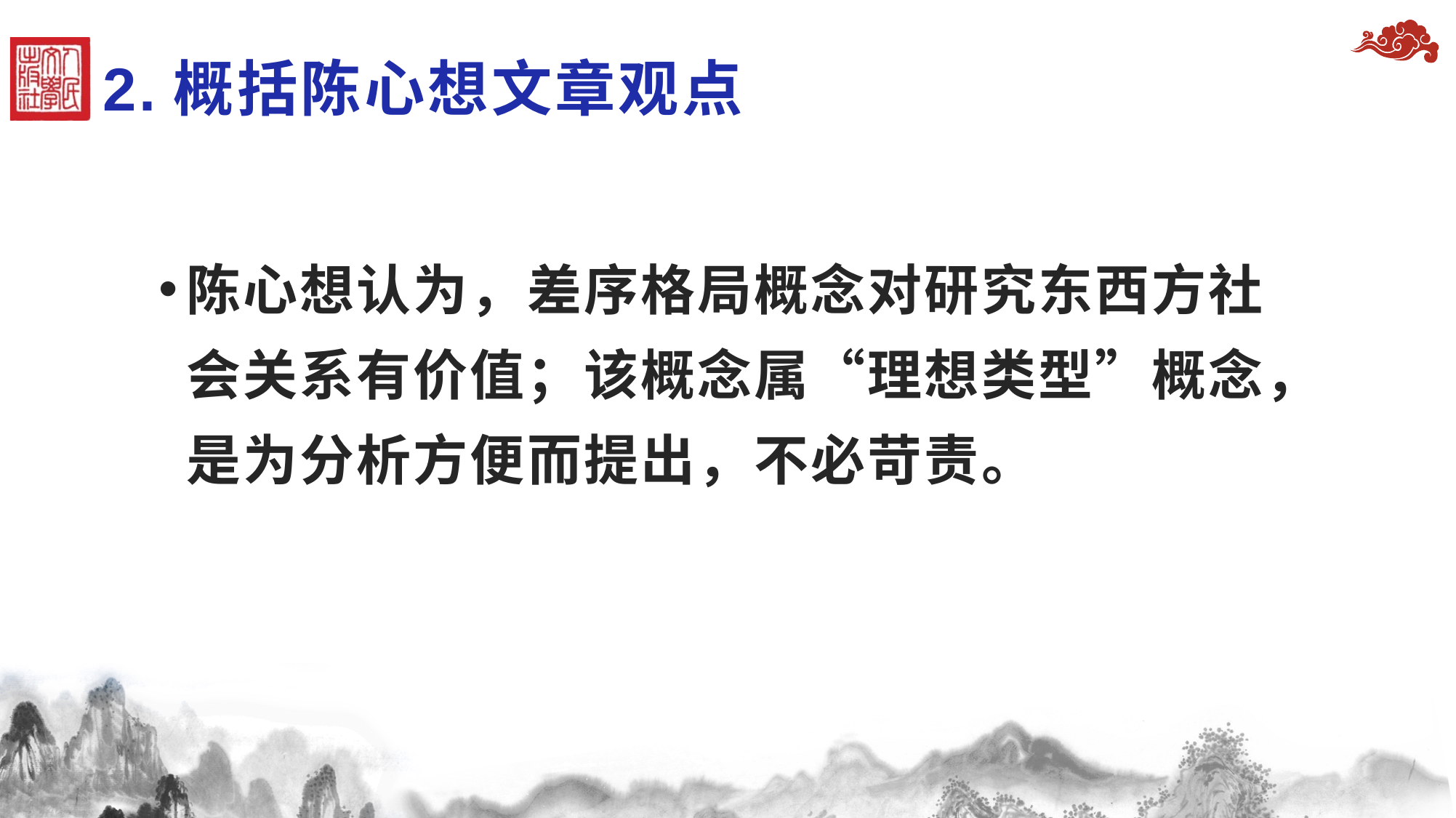

# 2.概括陈心想文章观点
陈心想认为，差序格局概念对研究东西方社会关系有价值；该概念属“理想类型”概念，是为分析方便而提出，不必苛责。